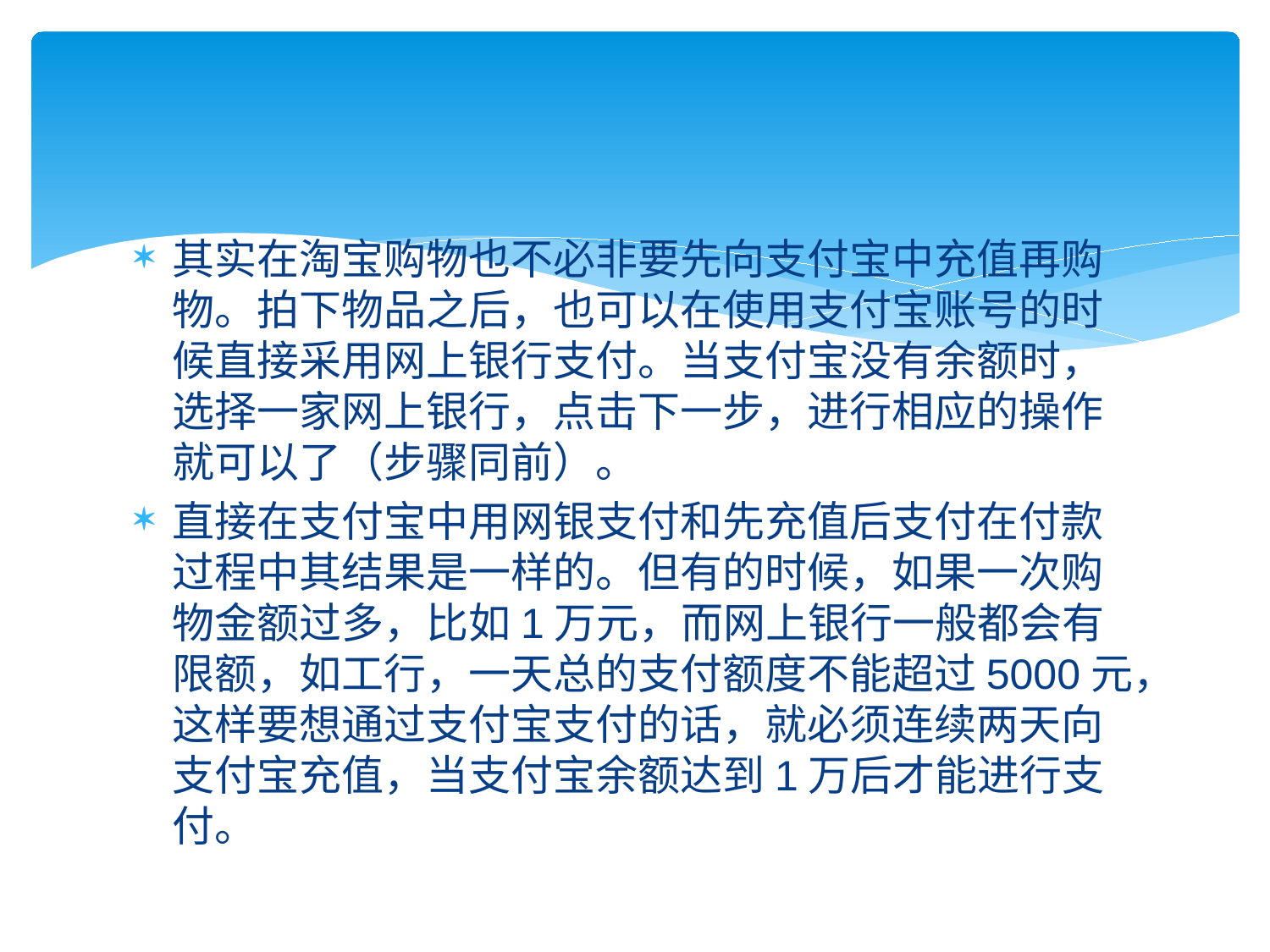

其实在淘宝购物也不必非要先向支付宝中充值再购物。拍下物品之后，也可以在使用支付宝账号的时候直接采用网上银行支付。当支付宝没有余额时，选择一家网上银行，点击下一步，进行相应的操作就可以了（步骤同前）。
直接在支付宝中用网银支付和先充值后支付在付款过程中其结果是一样的。但有的时候，如果一次购物金额过多，比如1万元，而网上银行一般都会有限额，如工行，一天总的支付额度不能超过5000元，这样要想通过支付宝支付的话，就必须连续两天向支付宝充值，当支付宝余额达到1万后才能进行支付。